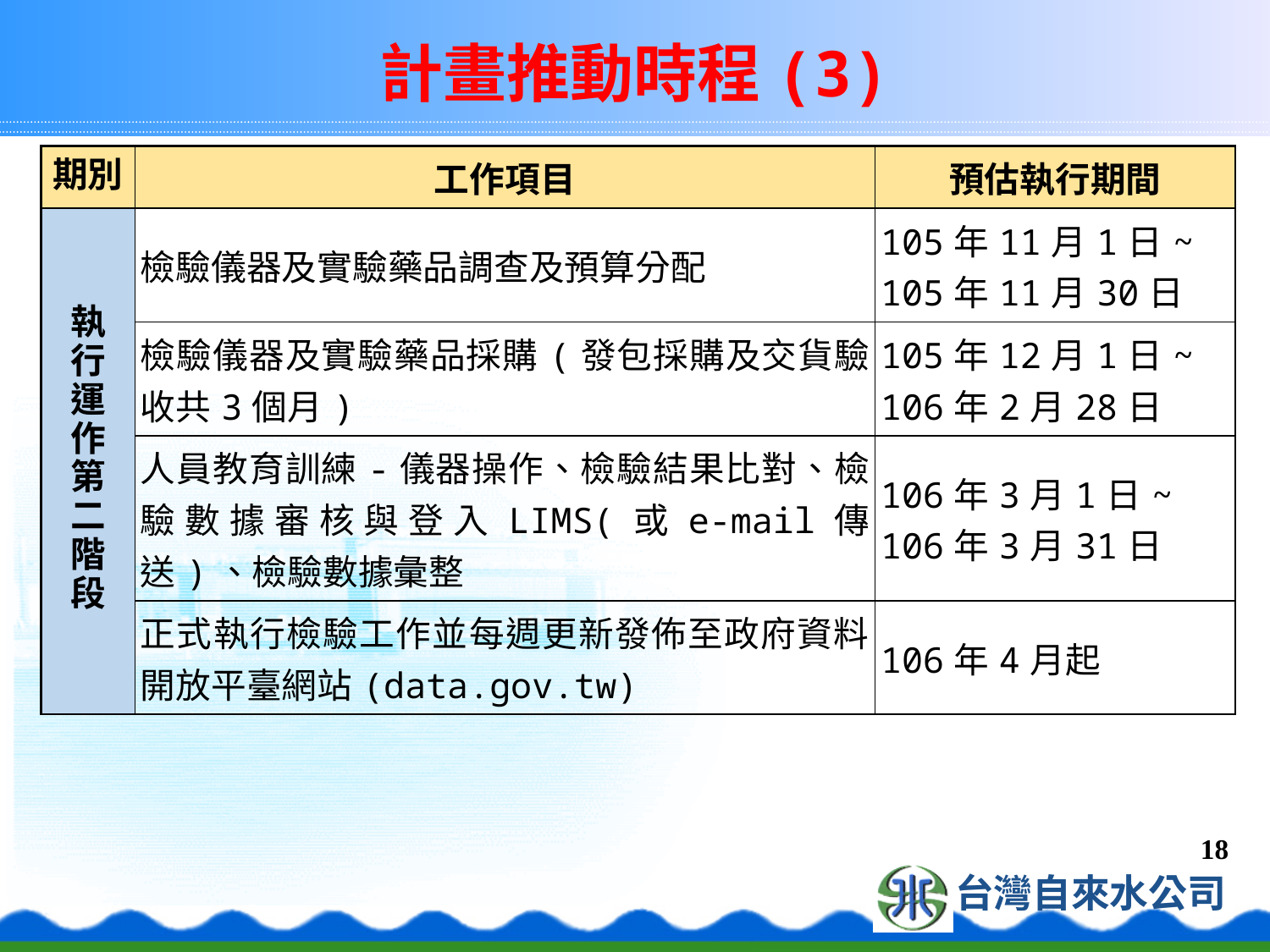

# 計畫推動時程(3)
| 期別 | 工作項目 | 預估執行期間 |
| --- | --- | --- |
| 執 行 運 作 第 二 階 段 | 檢驗儀器及實驗藥品調查及預算分配 | 105年11月1日~ 105年11月30日 |
|  | 檢驗儀器及實驗藥品採購(發包採購及交貨驗收共3個月) | 105年12月1日~ 106年2月28日 |
|  | 人員教育訓練-儀器操作、檢驗結果比對、檢驗數據審核與登入LIMS(或e-mail傳送)、檢驗數據彙整 | 106年3月1日~ 106年3月31日 |
|  | 正式執行檢驗工作並每週更新發佈至政府資料開放平臺網站(data.gov.tw) | 106年4月起 |
18